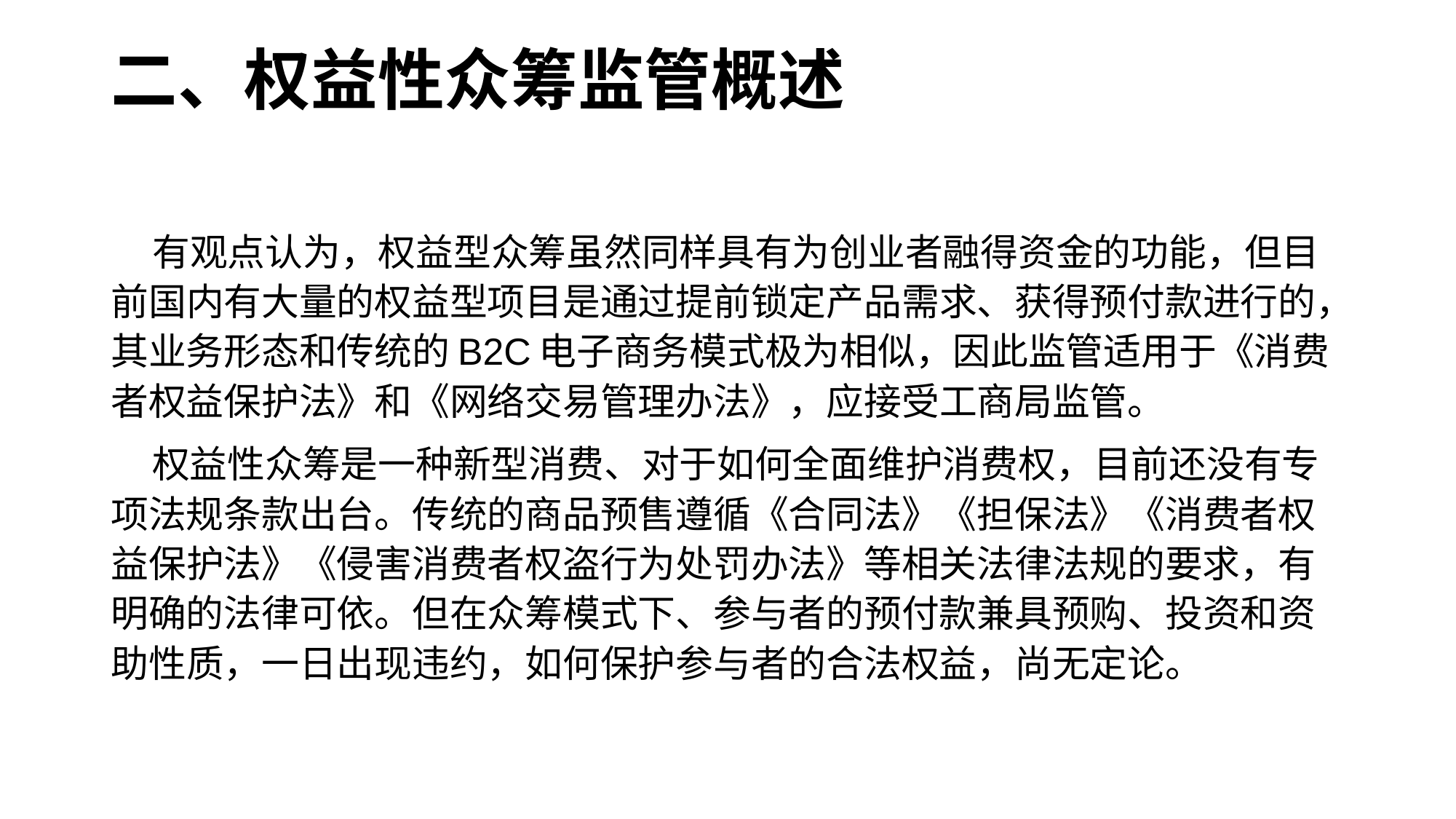

# 二、权益性众筹监管概述
    有观点认为，权益型众筹虽然同样具有为创业者融得资金的功能，但目前国内有大量的权益型项目是通过提前锁定产品需求、获得预付款进行的，其业务形态和传统的B2C电子商务模式极为相似，因此监管适用于《消费者权益保护法》和《网络交易管理办法》，应接受工商局监管。
    权益性众筹是一种新型消费、对于如何全面维护消费权，目前还没有专项法规条款出台。传统的商品预售遵循《合同法》《担保法》《消费者权益保护法》《侵害消费者权盗行为处罚办法》等相关法律法规的要求，有明确的法律可依。但在众筹模式下、参与者的预付款兼具预购、投资和资助性质，一日出现违约，如何保护参与者的合法权益，尚无定论。